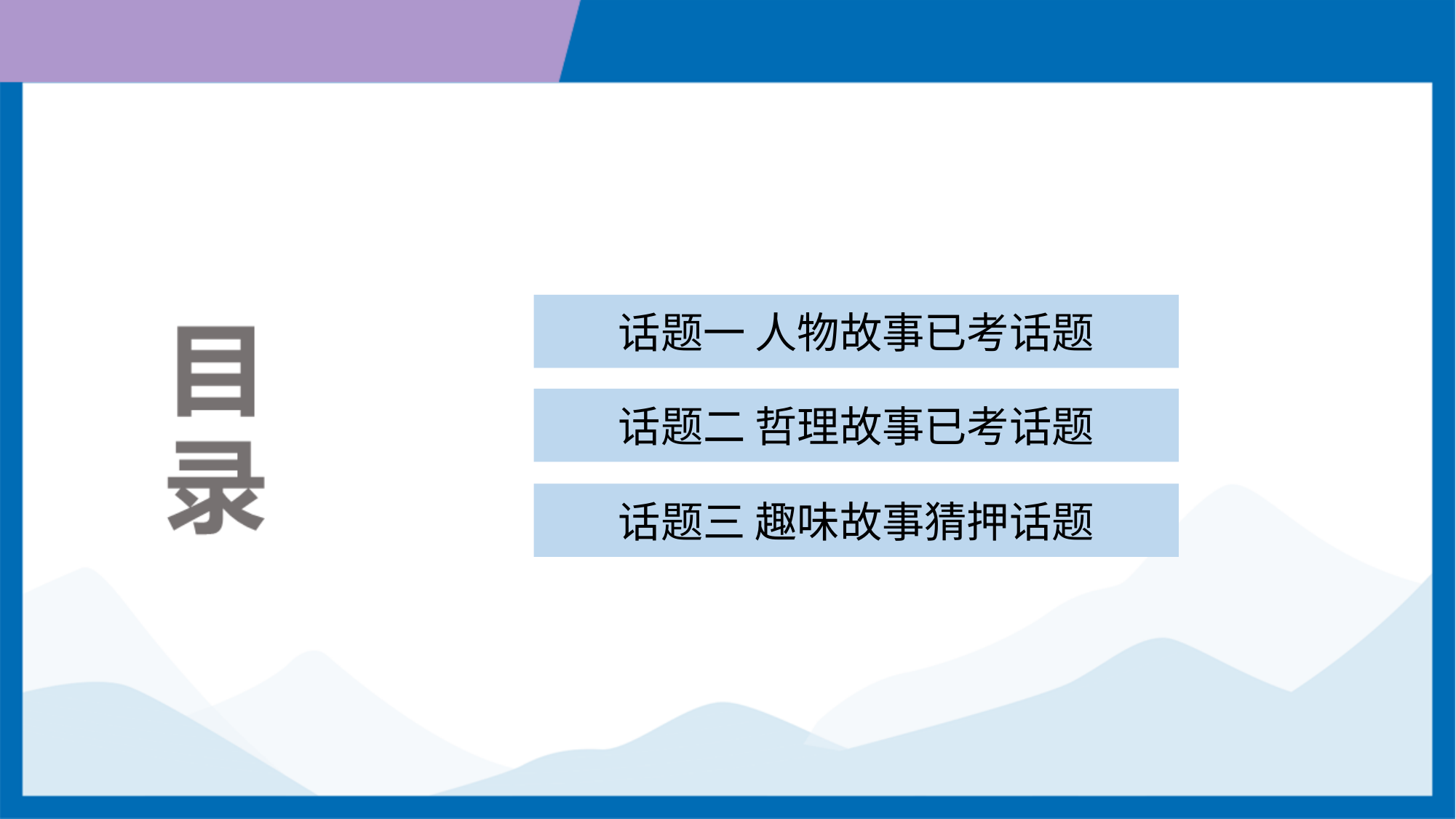

话题一 人物故事已考话题
话题二 哲理故事已考话题
话题三 趣味故事猜押话题